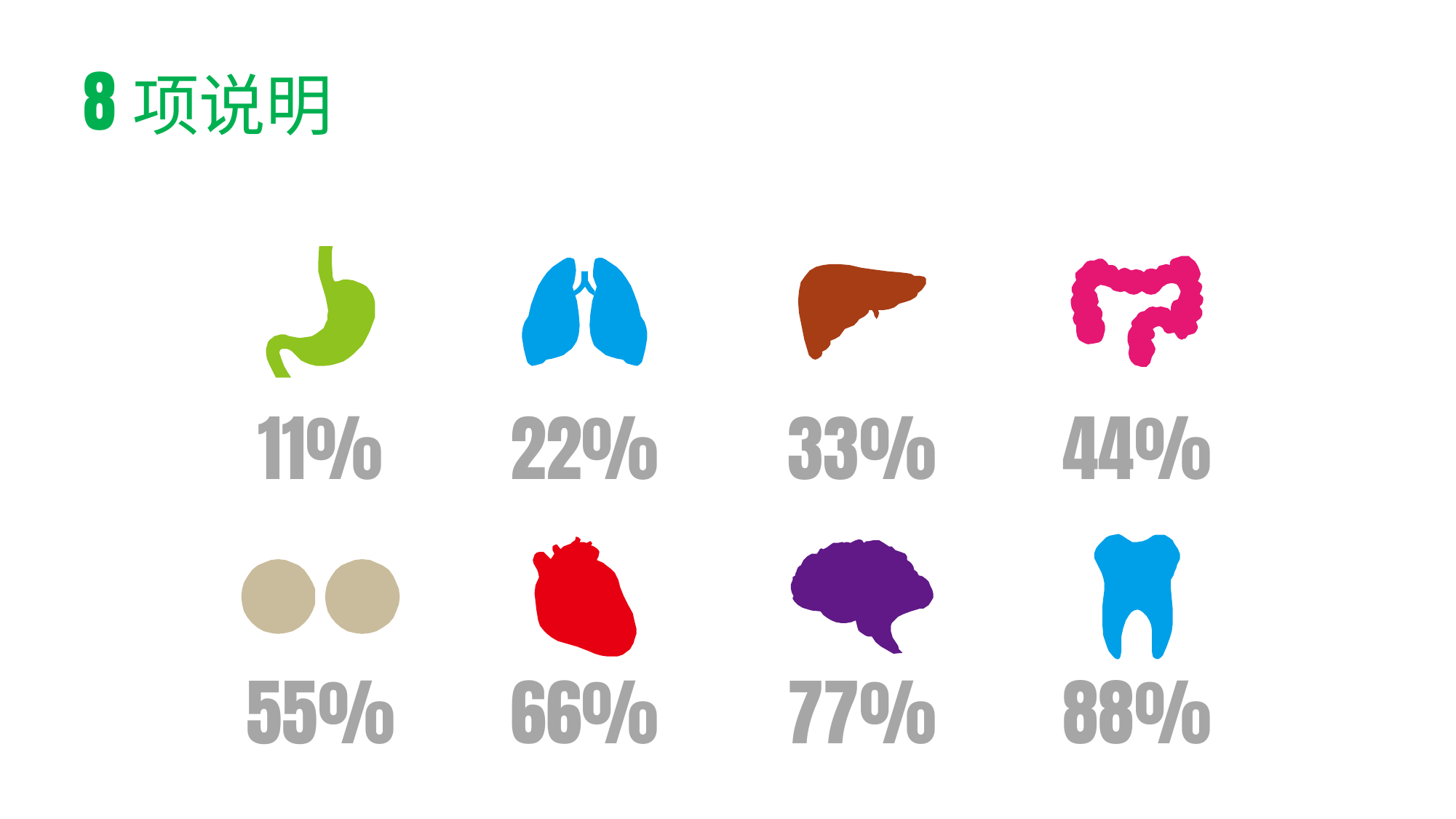

# 8项说明

11%
22%
33%
44%

55%
66%
77%
88%